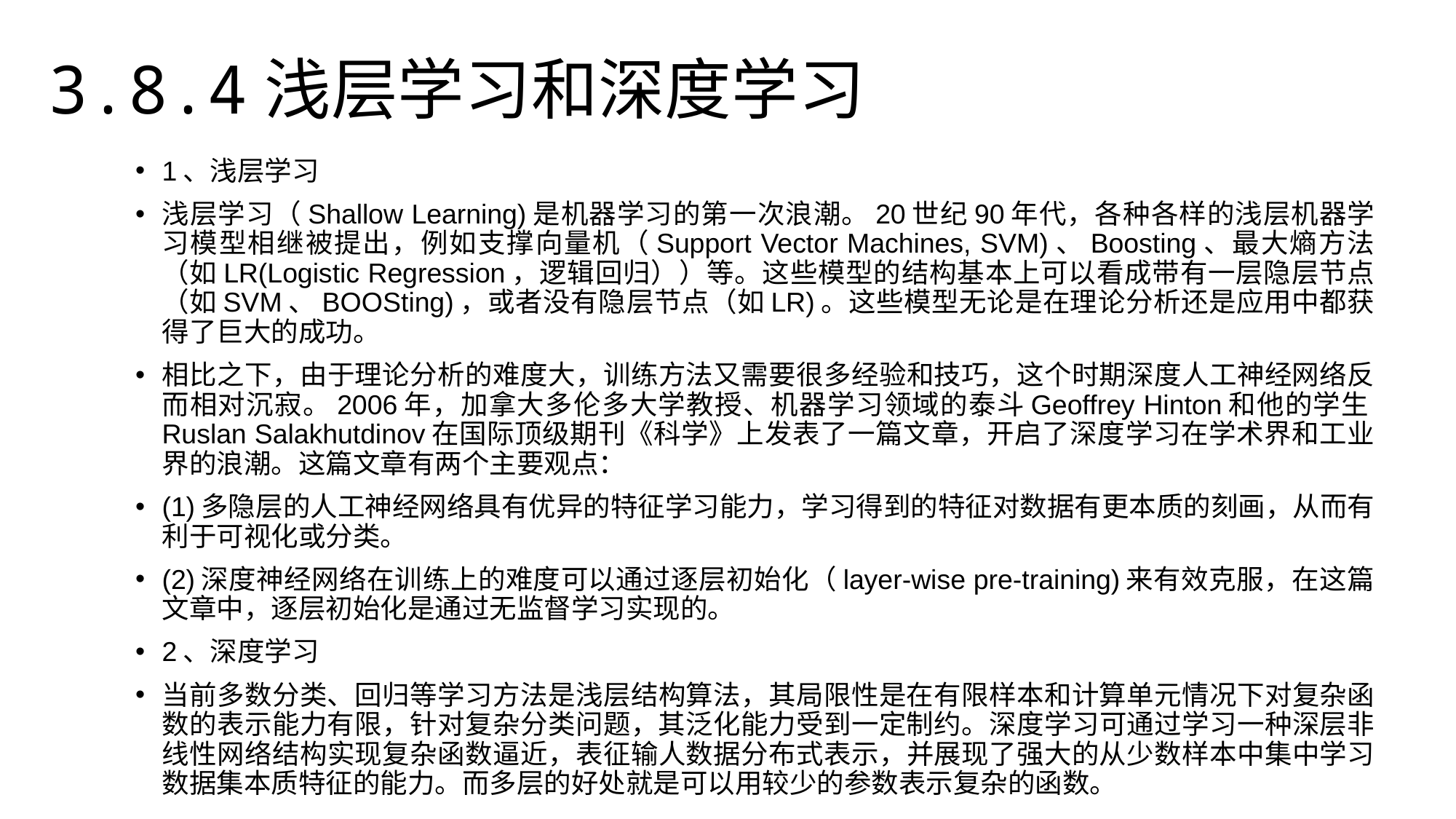

3.8.4浅层学习和深度学习
1、浅层学习
浅层学习（Shallow Learning)是机器学习的第一次浪潮。20世纪90年代，各种各样的浅层机器学习模型相继被提出，例如支撑向量机（Support Vector Machines, SVM)、Boosting、最大熵方法（如LR(Logistic Regression，逻辑回归））等。这些模型的结构基本上可以看成带有一层隐层节点（如SVM、BOOSting)，或者没有隐层节点（如LR)。这些模型无论是在理论分析还是应用中都获得了巨大的成功。
相比之下，由于理论分析的难度大，训练方法又需要很多经验和技巧，这个时期深度人工神经网络反而相对沉寂。2006年，加拿大多伦多大学教授、机器学习领域的泰斗Geoffrey Hinton和他的学生Ruslan Salakhutdinov在国际顶级期刊《科学》上发表了一篇文章，开启了深度学习在学术界和工业界的浪潮。这篇文章有两个主要观点：
(1)多隐层的人工神经网络具有优异的特征学习能力，学习得到的特征对数据有更本质的刻画，从而有利于可视化或分类。
(2)深度神经网络在训练上的难度可以通过逐层初始化（layer-wise pre-training)来有效克服，在这篇文章中，逐层初始化是通过无监督学习实现的。
2、深度学习
当前多数分类、回归等学习方法是浅层结构算法，其局限性是在有限样本和计算单元情况下对复杂函数的表示能力有限，针对复杂分类问题，其泛化能力受到一定制约。深度学习可通过学习一种深层非线性网络结构实现复杂函数逼近，表征输人数据分布式表示，并展现了强大的从少数样本中集中学习数据集本质特征的能力。而多层的好处就是可以用较少的参数表示复杂的函数。